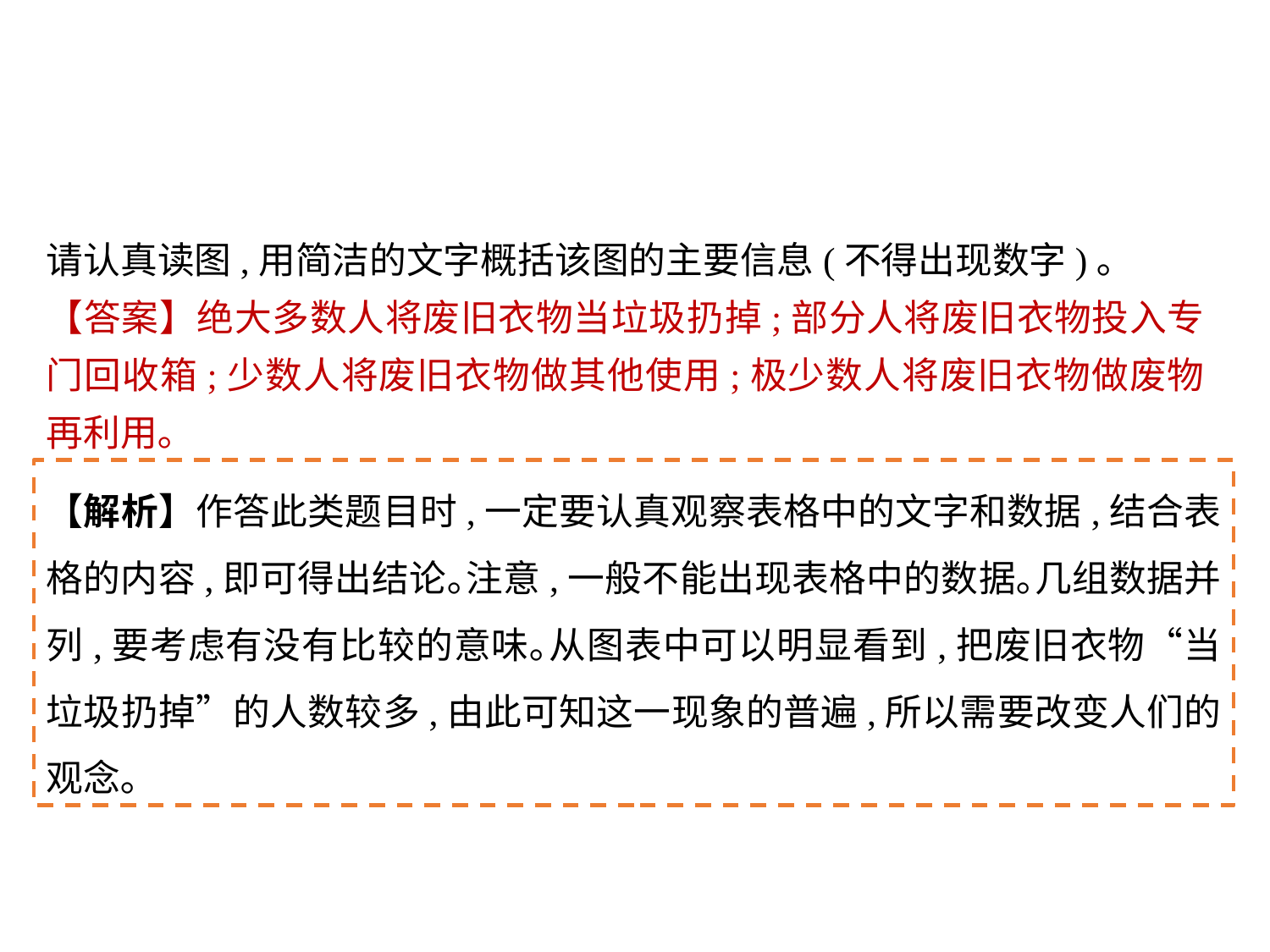

请认真读图,用简洁的文字概括该图的主要信息(不得出现数字)｡
【答案】绝大多数人将废旧衣物当垃圾扔掉;部分人将废旧衣物投入专门回收箱;少数人将废旧衣物做其他使用;极少数人将废旧衣物做废物再利用｡
【解析】作答此类题目时,一定要认真观察表格中的文字和数据,结合表格的内容,即可得出结论｡注意,一般不能出现表格中的数据｡几组数据并列,要考虑有没有比较的意味｡从图表中可以明显看到,把废旧衣物“当垃圾扔掉”的人数较多,由此可知这一现象的普遍,所以需要改变人们的观念｡